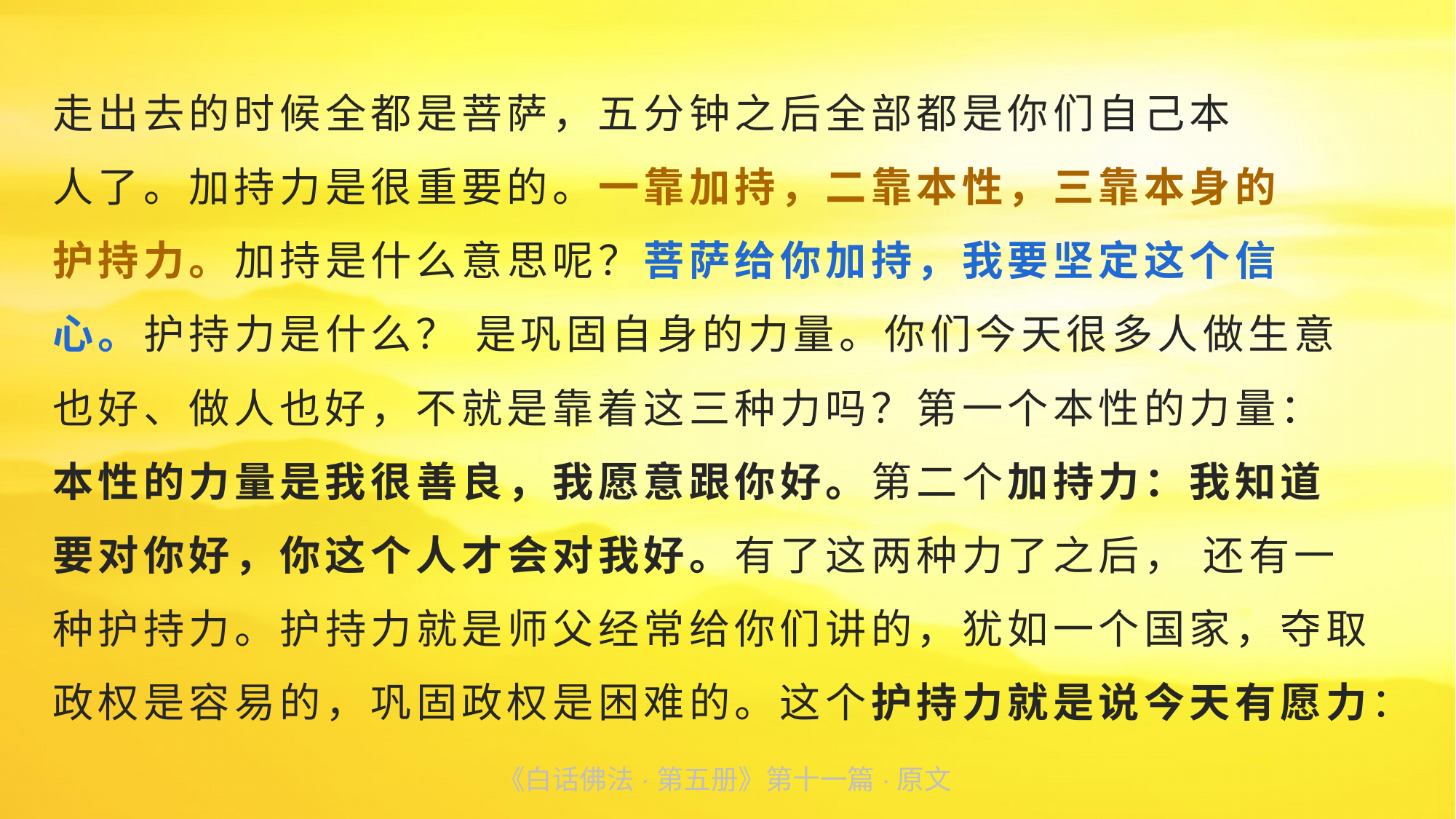

走出去的时候全都是菩萨，五分钟之后全部都是你们自己本
人了。加持力是很重要的。一靠加持，二靠本性，三靠本身的
护持力。加持是什么意思呢？菩萨给你加持，我要坚定这个信
心。护持力是什么？ 是巩固自身的力量。你们今天很多人做生意
也好、做人也好，不就是靠着这三种力吗？第一个本性的力量：
本性的力量是我很善良，我愿意跟你好。第二个加持力：我知道
要对你好，你这个人才会对我好。有了这两种力了之后， 还有一
种护持力。护持力就是师父经常给你们讲的，犹如一个国家，夺取政权是容易的，巩固政权是困难的。这个护持力就是说今天有愿力：
《白话佛法·第五册》第十一篇·原文